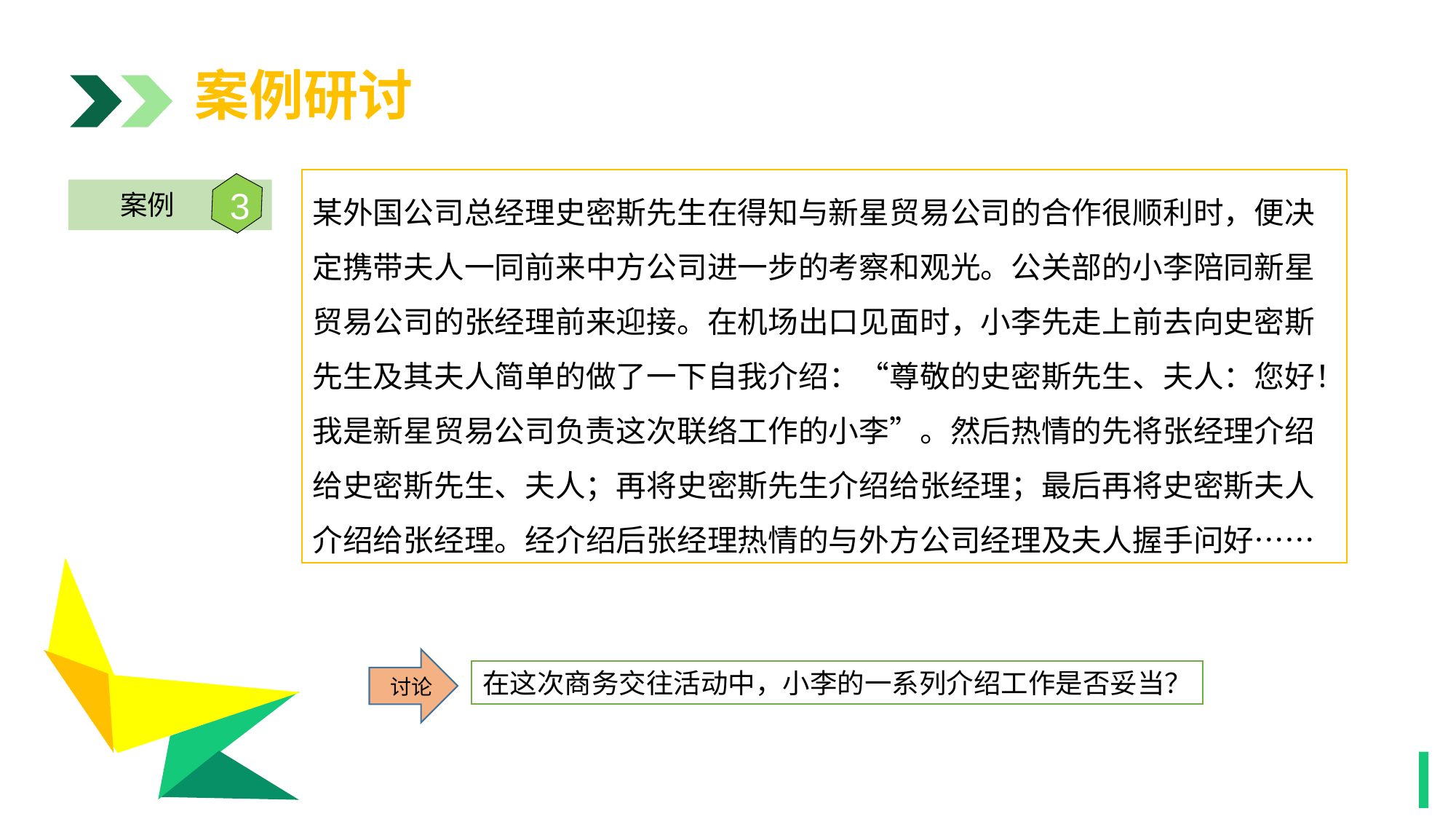

案例研讨

某外国公司总经理史密斯先生在得知与新星贸易公司的合作很顺利时，便决定携带夫人一同前来中方公司进一步的考察和观光。公关部的小李陪同新星贸易公司的张经理前来迎接。在机场出口见面时，小李先走上前去向史密斯先生及其夫人简单的做了一下自我介绍：“尊敬的史密斯先生、夫人：您好！我是新星贸易公司负责这次联络工作的小李”。然后热情的先将张经理介绍给史密斯先生、夫人；再将史密斯先生介绍给张经理；最后再将史密斯夫人介绍给张经理。经介绍后张经理热情的与外方公司经理及夫人握手问好……
3

案例
1

讨论
在这次商务交往活动中，小李的一系列介绍工作是否妥当？
1
5